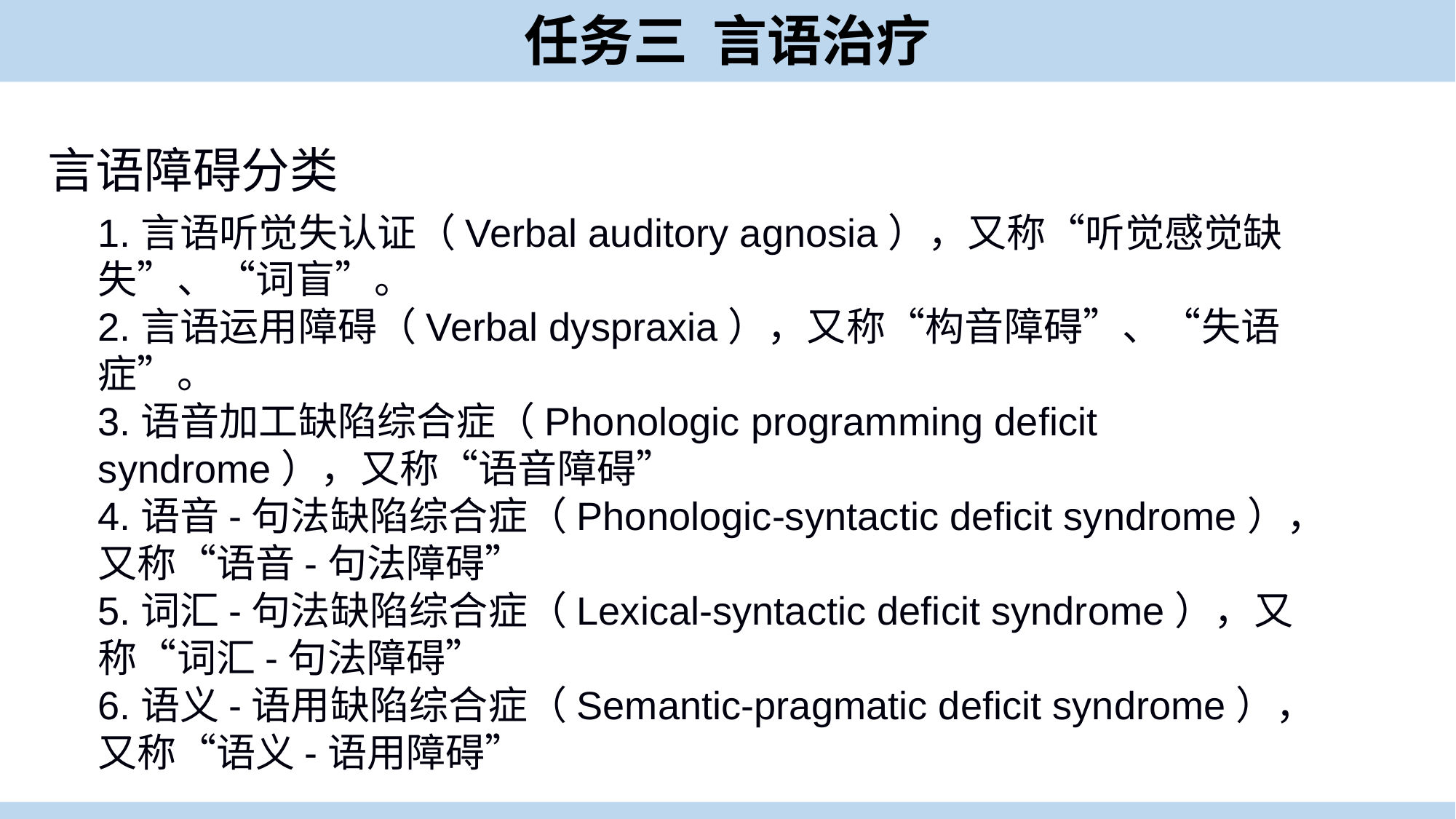

任务三  言语治疗
言语障碍分类
1.言语听觉失认证（Verbal auditory agnosia），又称“听觉感觉缺失”、“词盲”。
2.言语运用障碍（Verbal dyspraxia），又称“构音障碍”、“失语症”。
3.语音加工缺陷综合症（Phonologic programming deficit syndrome），又称“语音障碍”
4.语音-句法缺陷综合症（Phonologic-syntactic deficit syndrome），又称“语音-句法障碍”
5.词汇-句法缺陷综合症（Lexical-syntactic deficit syndrome），又称“词汇-句法障碍”
6.语义-语用缺陷综合症（Semantic-pragmatic deficit syndrome），又称“语义-语用障碍”